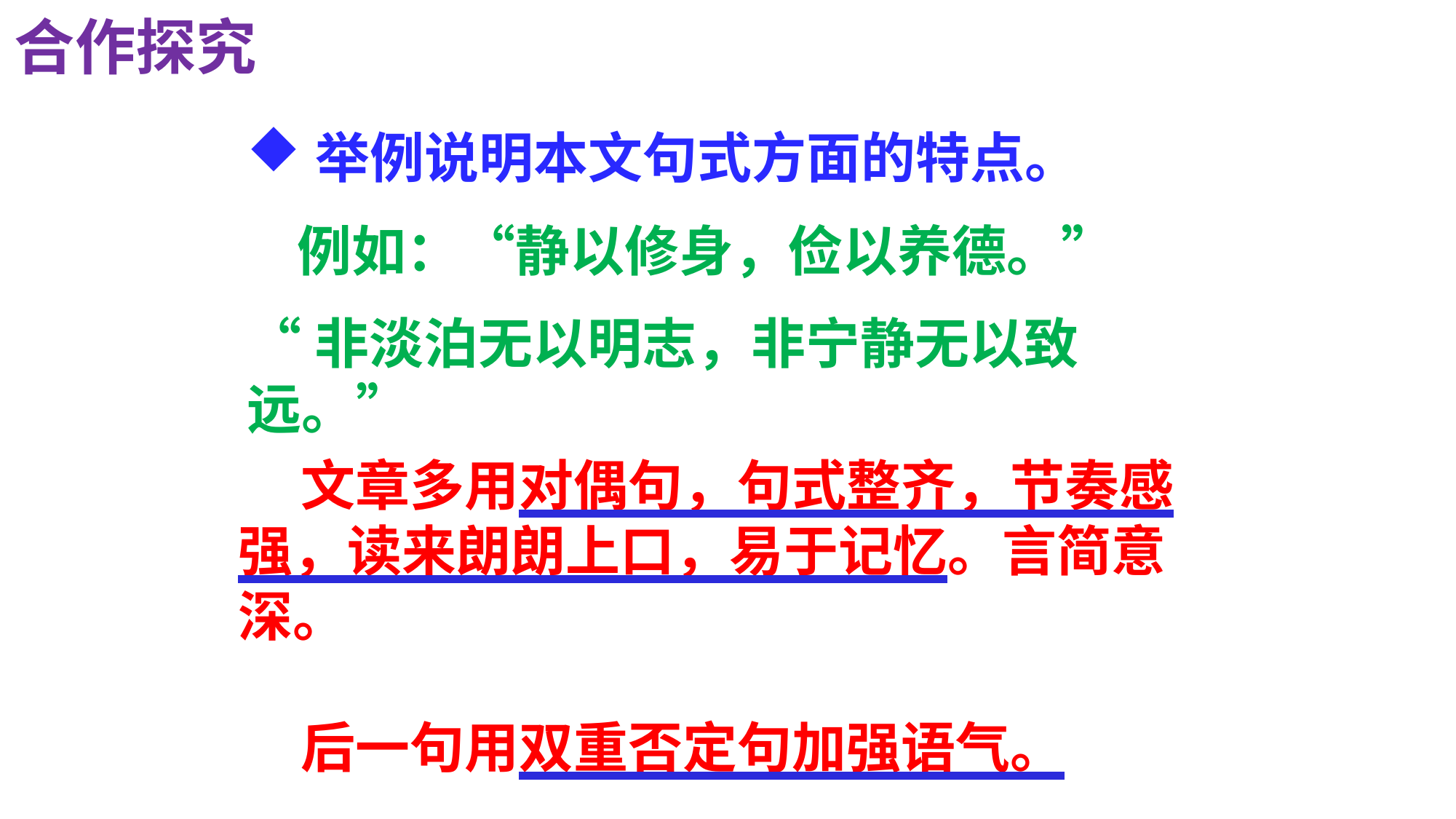

合作探究
举例说明本文句式方面的特点。
   例如：“静以修身，俭以养德。”
“非淡泊无以明志，非宁静无以致远。”
    文章多用对偶句，句式整齐，节奏感强，读来朗朗上口，易于记忆。言简意深。

    后一句用双重否定句加强语气。